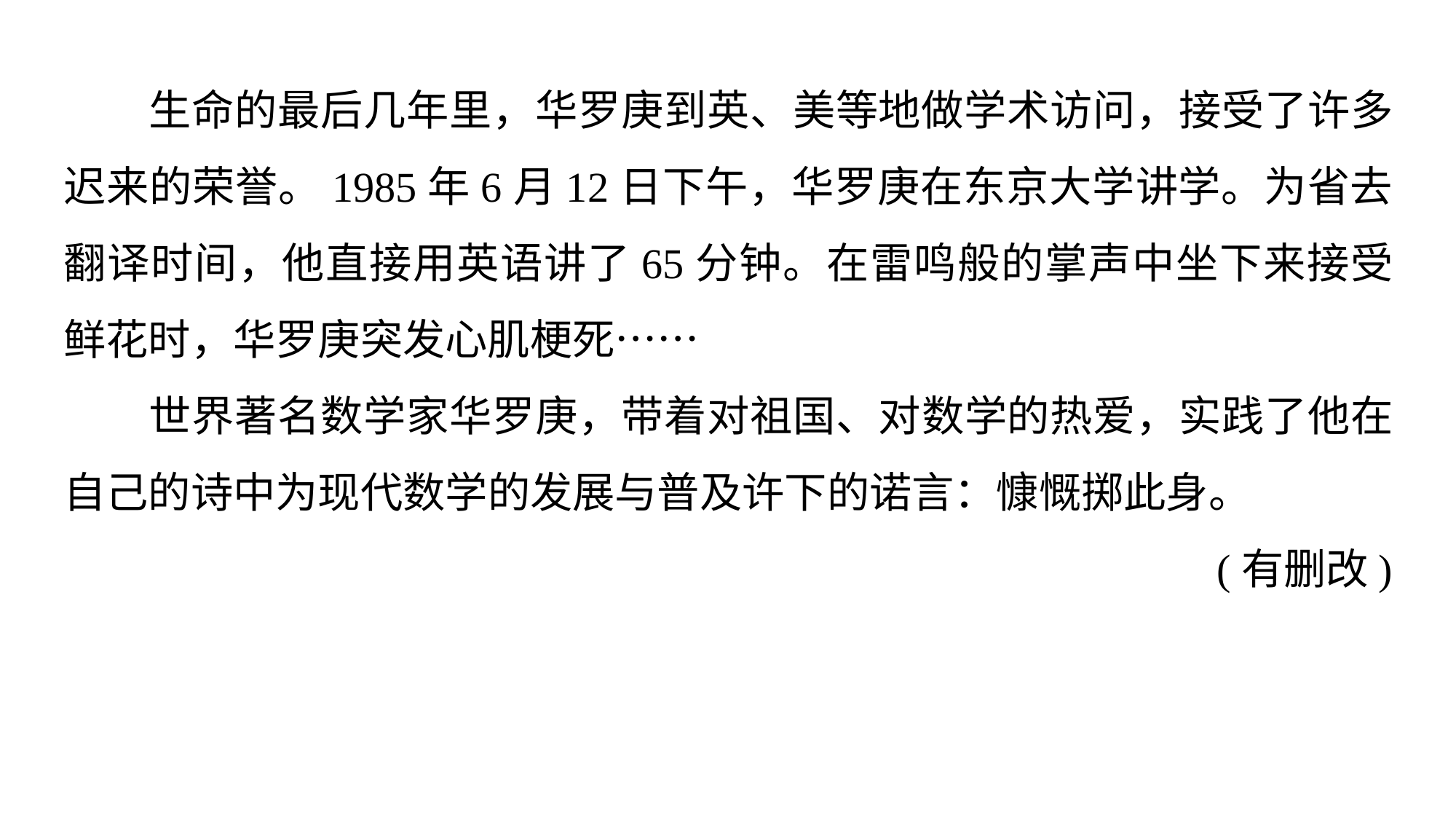

生命的最后几年里，华罗庚到英、美等地做学术访问，接受了许多迟来的荣誉。1985年6月12日下午，华罗庚在东京大学讲学。为省去翻译时间，他直接用英语讲了65分钟。在雷鸣般的掌声中坐下来接受鲜花时，华罗庚突发心肌梗死……
世界著名数学家华罗庚，带着对祖国、对数学的热爱，实践了他在自己的诗中为现代数学的发展与普及许下的诺言：慷慨掷此身。
(有删改)